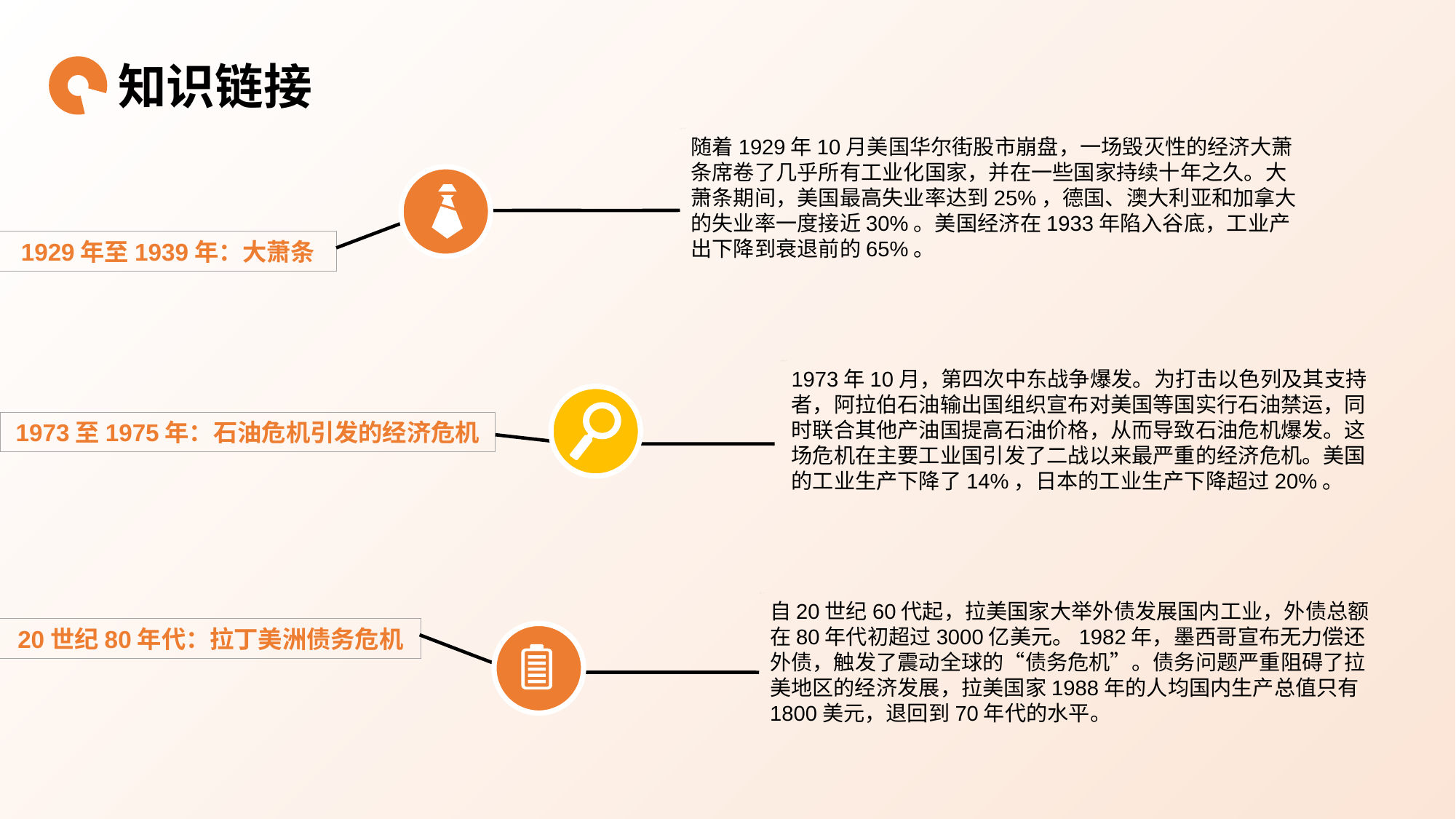

知识链接

随着1929年10月美国华尔街股市崩盘，一场毁灭性的经济大萧条席卷了几乎所有工业化国家，并在一些国家持续十年之久。大萧条期间，美国最高失业率达到25%，德国、澳大利亚和加拿大的失业率一度接近30%。美国经济在1933年陷入谷底，工业产出下降到衰退前的65%。

1929年至1939年：大萧条
1973年10月，第四次中东战争爆发。为打击以色列及其支持者，阿拉伯石油输出国组织宣布对美国等国实行石油禁运，同时联合其他产油国提高石油价格，从而导致石油危机爆发。这场危机在主要工业国引发了二战以来最严重的经济危机。美国的工业生产下降了14%，日本的工业生产下降超过20%。

1973至1975年：石油危机引发的经济危机

自20世纪60代起，拉美国家大举外债发展国内工业，外债总额在80年代初超过3000亿美元。1982年，墨西哥宣布无力偿还外债，触发了震动全球的“债务危机”。债务问题严重阻碍了拉美地区的经济发展，拉美国家1988年的人均国内生产总值只有1800美元，退回到70年代的水平。
20世纪80年代：拉丁美洲债务危机